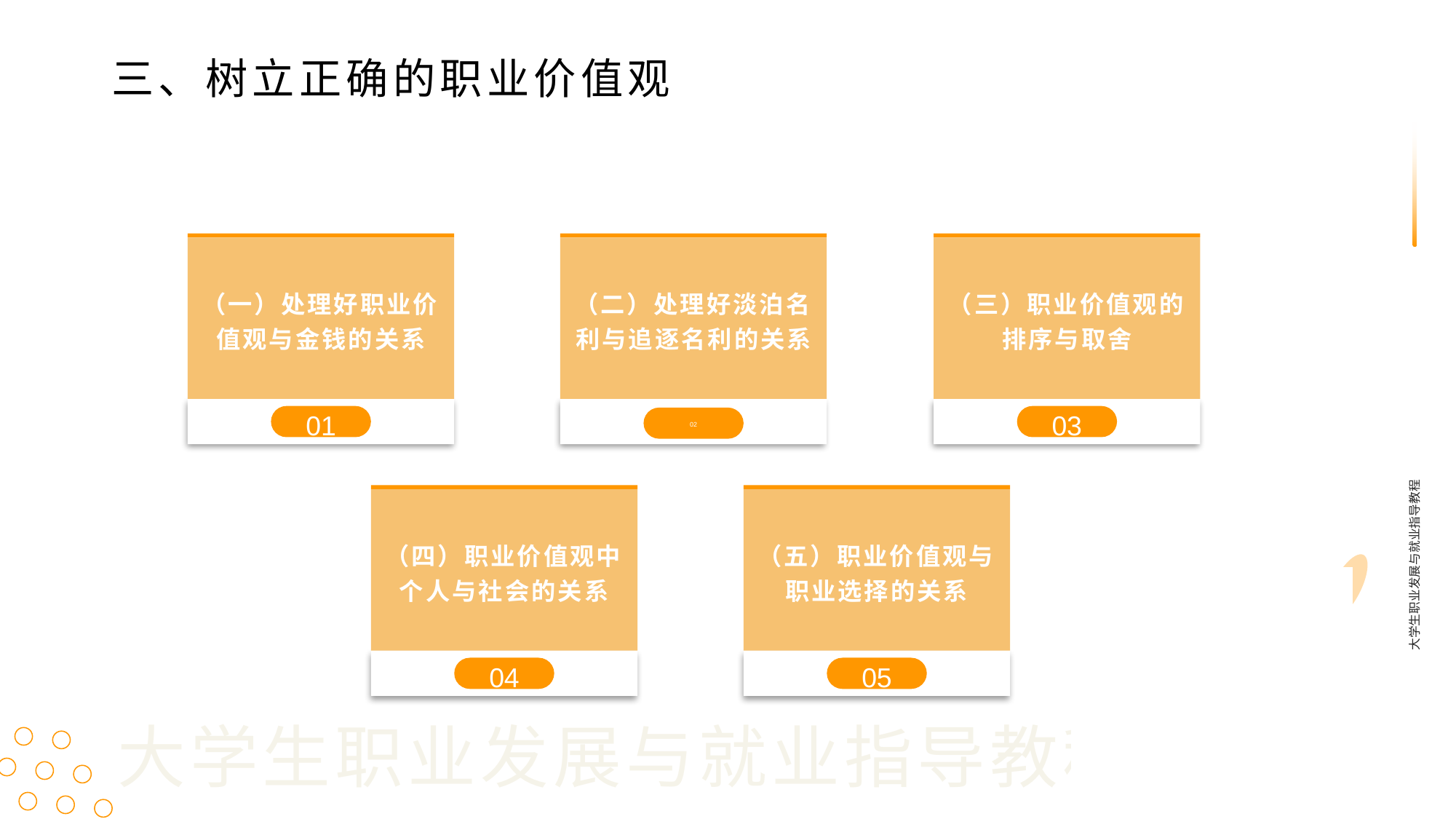

三、树立正确的职业价值观

（一）处理好职业价值观与金钱的关系

01

（二）处理好淡泊名利与追逐名利的关系

02

（三）职业价值观的排序与取舍

03

大学生职业发展与就业指导教程

（四）职业价值观中个人与社会的关系

04

（五）职业价值观与职业选择的关系

05

大学生职业发展与就业指导教程